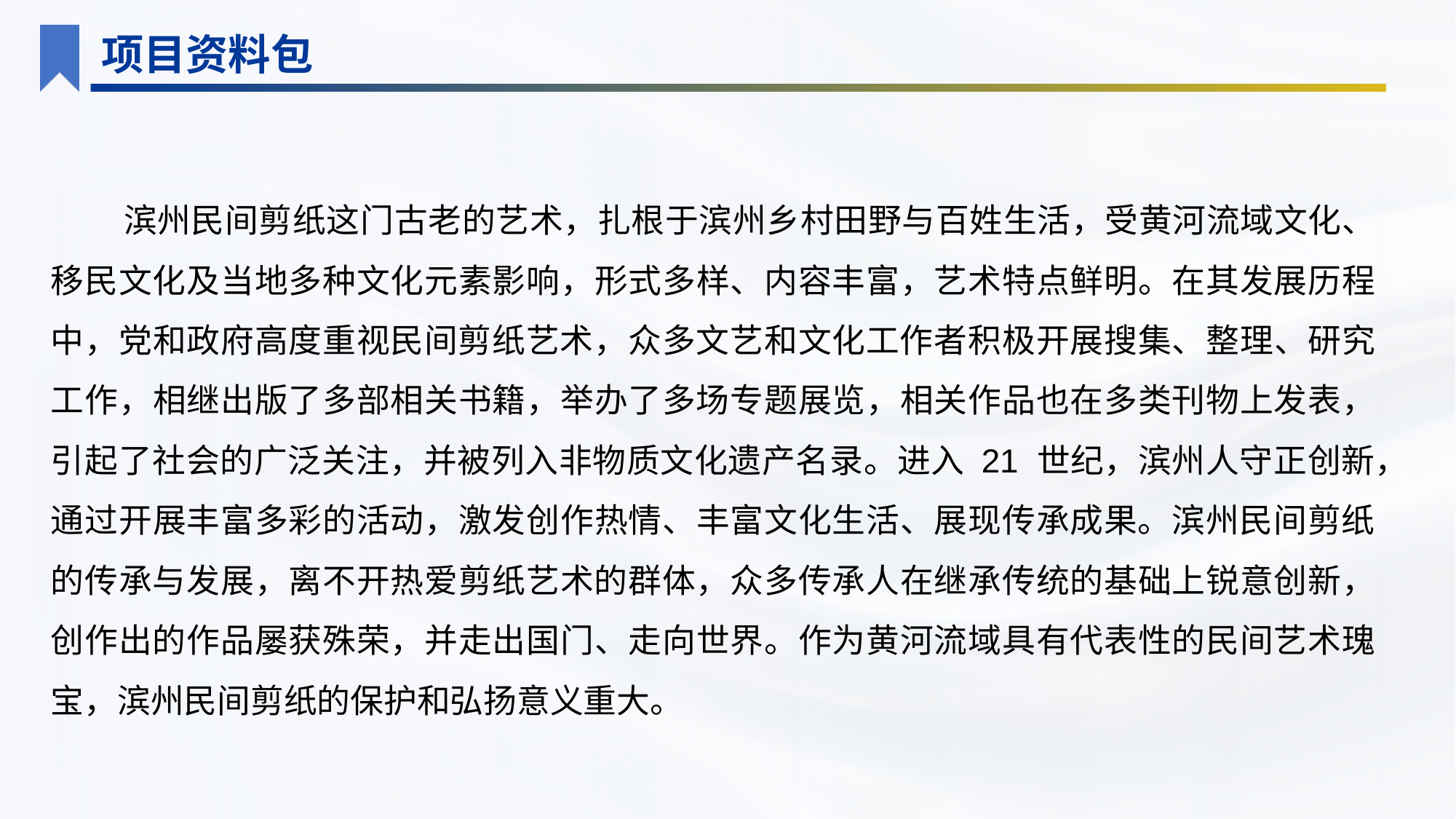

项目资料包
滨州民间剪纸这门古老的艺术，扎根于滨州乡村田野与百姓生活，受黄河流域文化、移民文化及当地多种文化元素影响，形式多样、内容丰富，艺术特点鲜明。在其发展历程中，党和政府高度重视民间剪纸艺术，众多文艺和文化工作者积极开展搜集、整理、研究工作，相继出版了多部相关书籍，举办了多场专题展览，相关作品也在多类刊物上发表，引起了社会的广泛关注，并被列入非物质文化遗产名录。进入 21 世纪，滨州人守正创新，通过开展丰富多彩的活动，激发创作热情、丰富文化生活、展现传承成果。滨州民间剪纸的传承与发展，离不开热爱剪纸艺术的群体，众多传承人在继承传统的基础上锐意创新，创作出的作品屡获殊荣，并走出国门、走向世界。作为黄河流域具有代表性的民间艺术瑰宝，滨州民间剪纸的保护和弘扬意义重大。